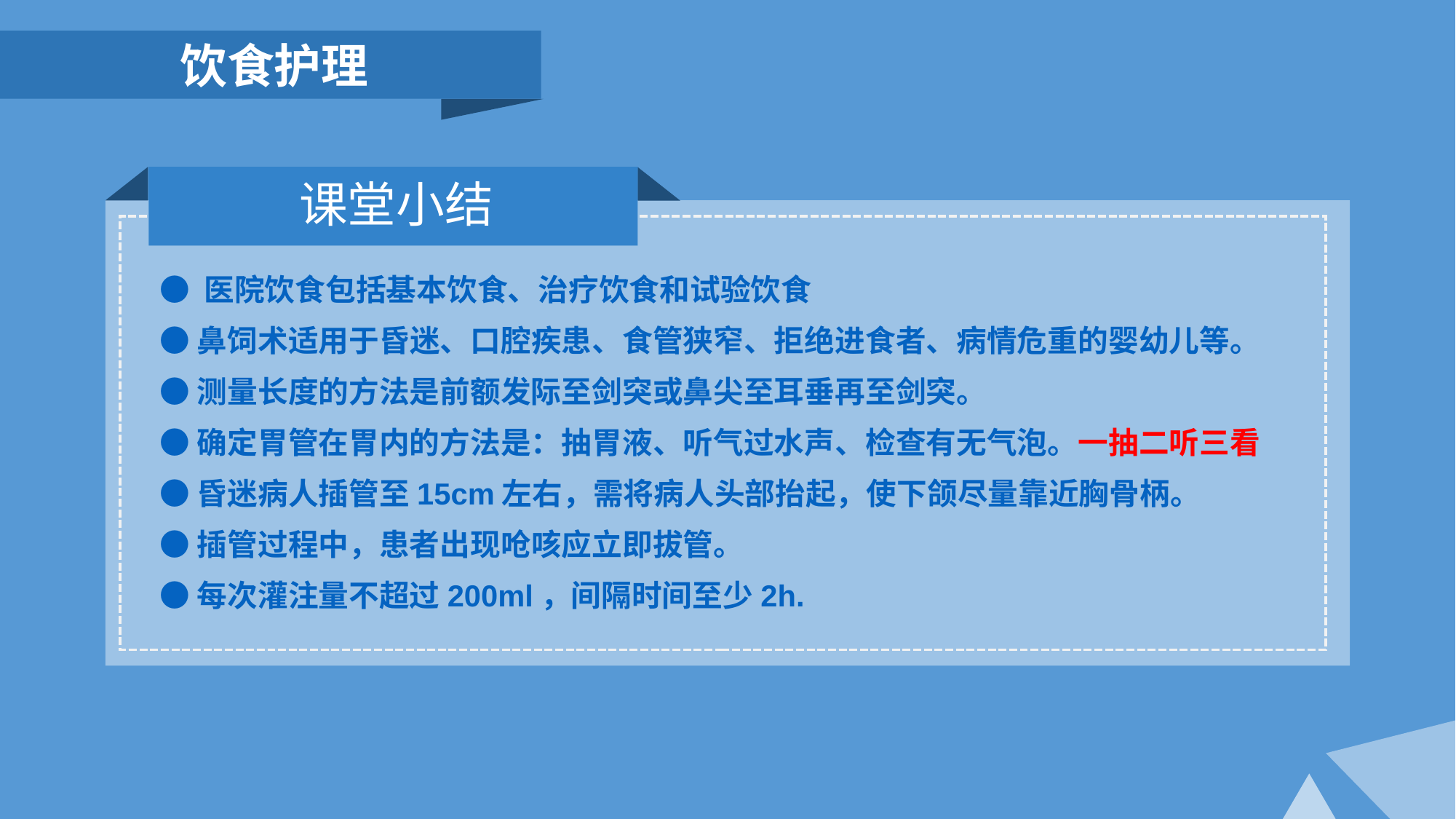

饮食护理

课堂小结

● 医院饮食包括基本饮食、治疗饮食和试验饮食
●鼻饲术适用于昏迷、口腔疾患、食管狭窄、拒绝进食者、病情危重的婴幼儿等。
●测量长度的方法是前额发际至剑突或鼻尖至耳垂再至剑突。
●确定胃管在胃内的方法是：抽胃液、听气过水声、检查有无气泡。一抽二听三看
●昏迷病人插管至15cm左右，需将病人头部抬起，使下颌尽量靠近胸骨柄。
●插管过程中，患者出现呛咳应立即拔管。
●每次灌注量不超过200ml，间隔时间至少2h.